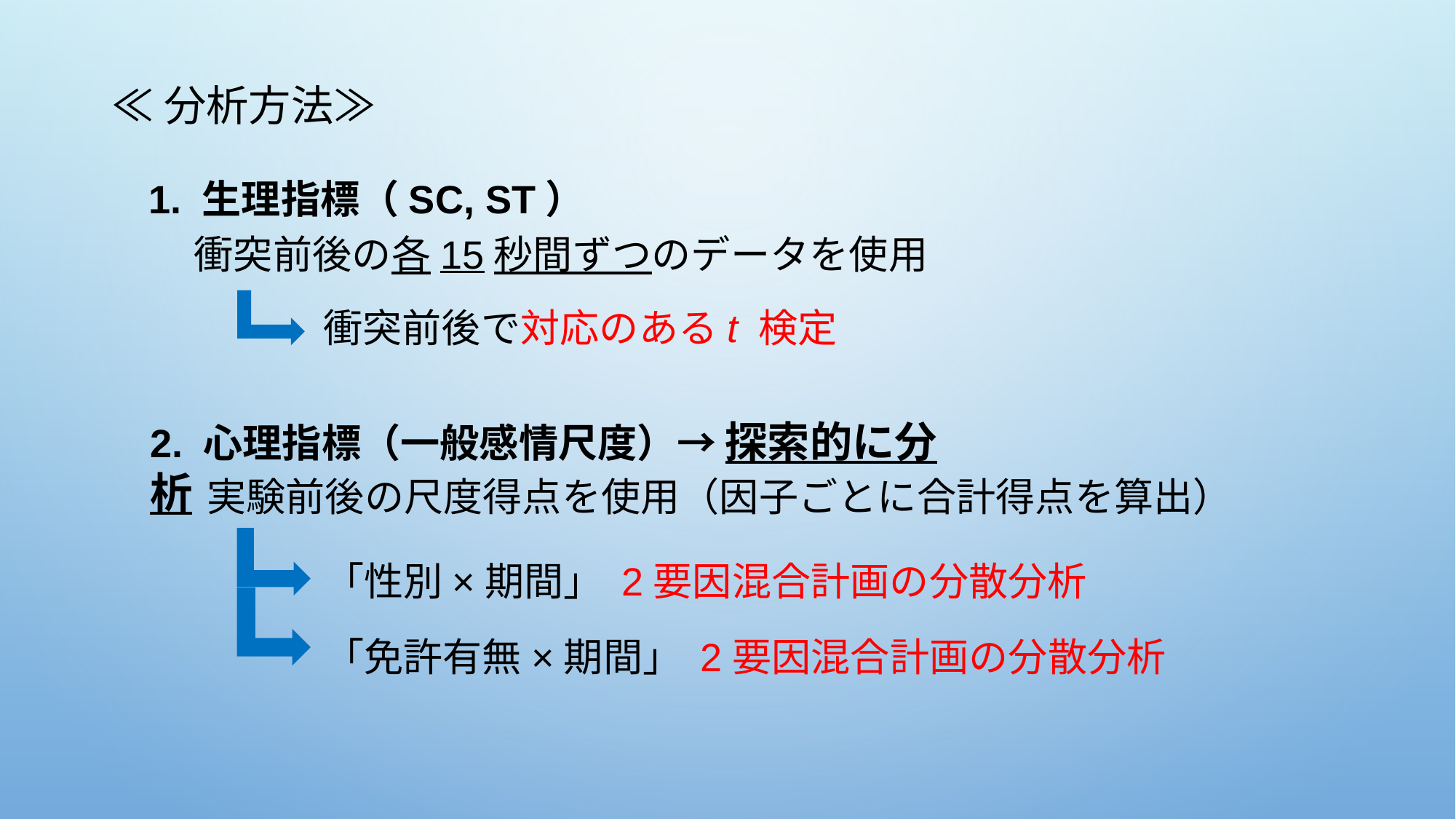

≪分析方法≫
1. 生理指標（SC, ST）
衝突前後の各15秒間ずつのデータを使用

衝突前後で対応のあるt 検定
2. 心理指標（一般感情尺度）→ 探索的に分析
　実験前後の尺度得点を使用（因子ごとに合計得点を算出）

「性別×期間」 2要因混合計画の分散分析

「免許有無×期間」 2要因混合計画の分散分析